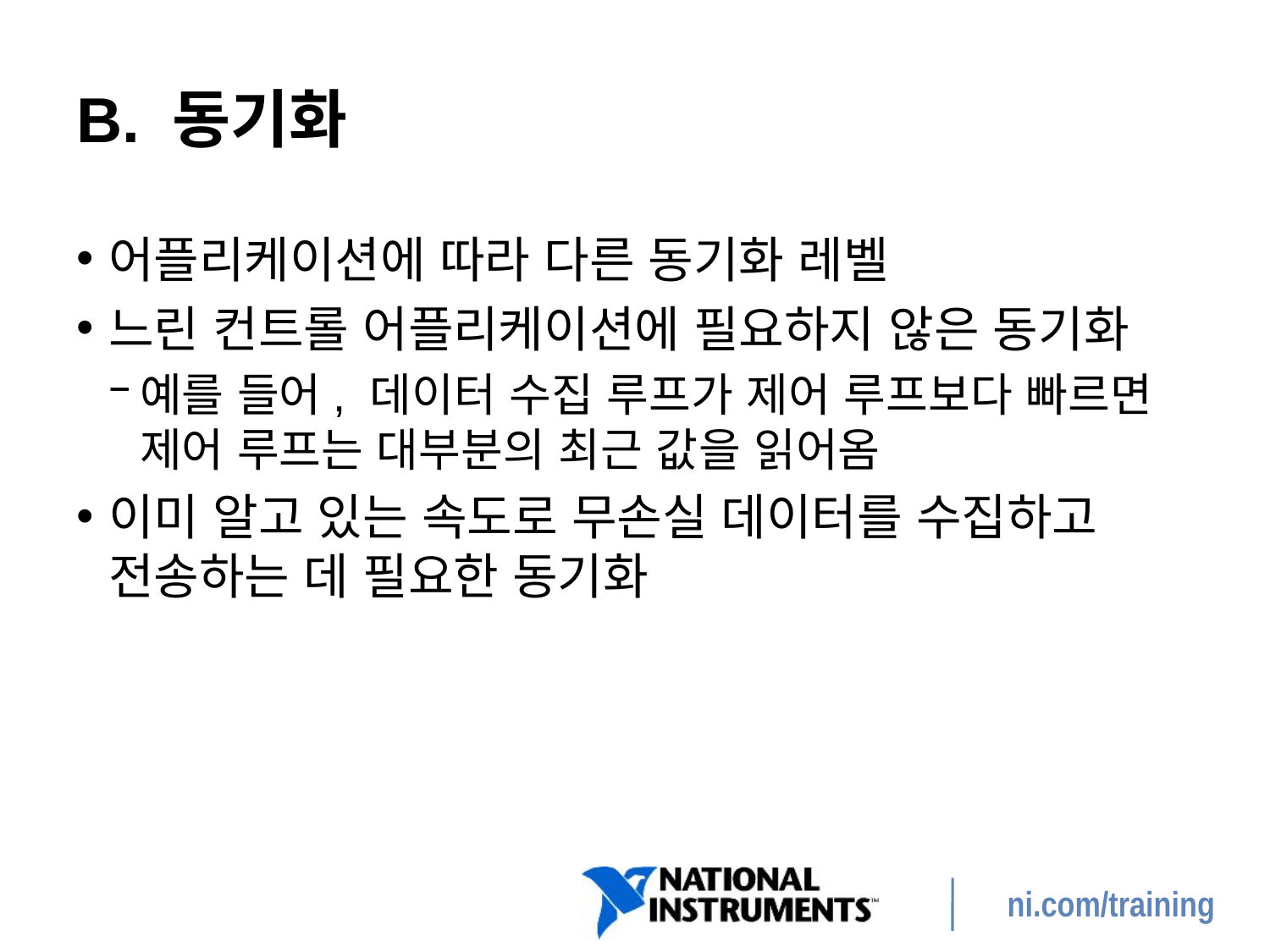

# B. 동기화
어플리케이션에 따라 다른 동기화 레벨
느린 컨트롤 어플리케이션에 필요하지 않은 동기화
예를 들어, 데이터 수집 루프가 제어 루프보다 빠르면 제어 루프는 대부분의 최근 값을 읽어옴
이미 알고 있는 속도로 무손실 데이터를 수집하고 전송하는 데 필요한 동기화